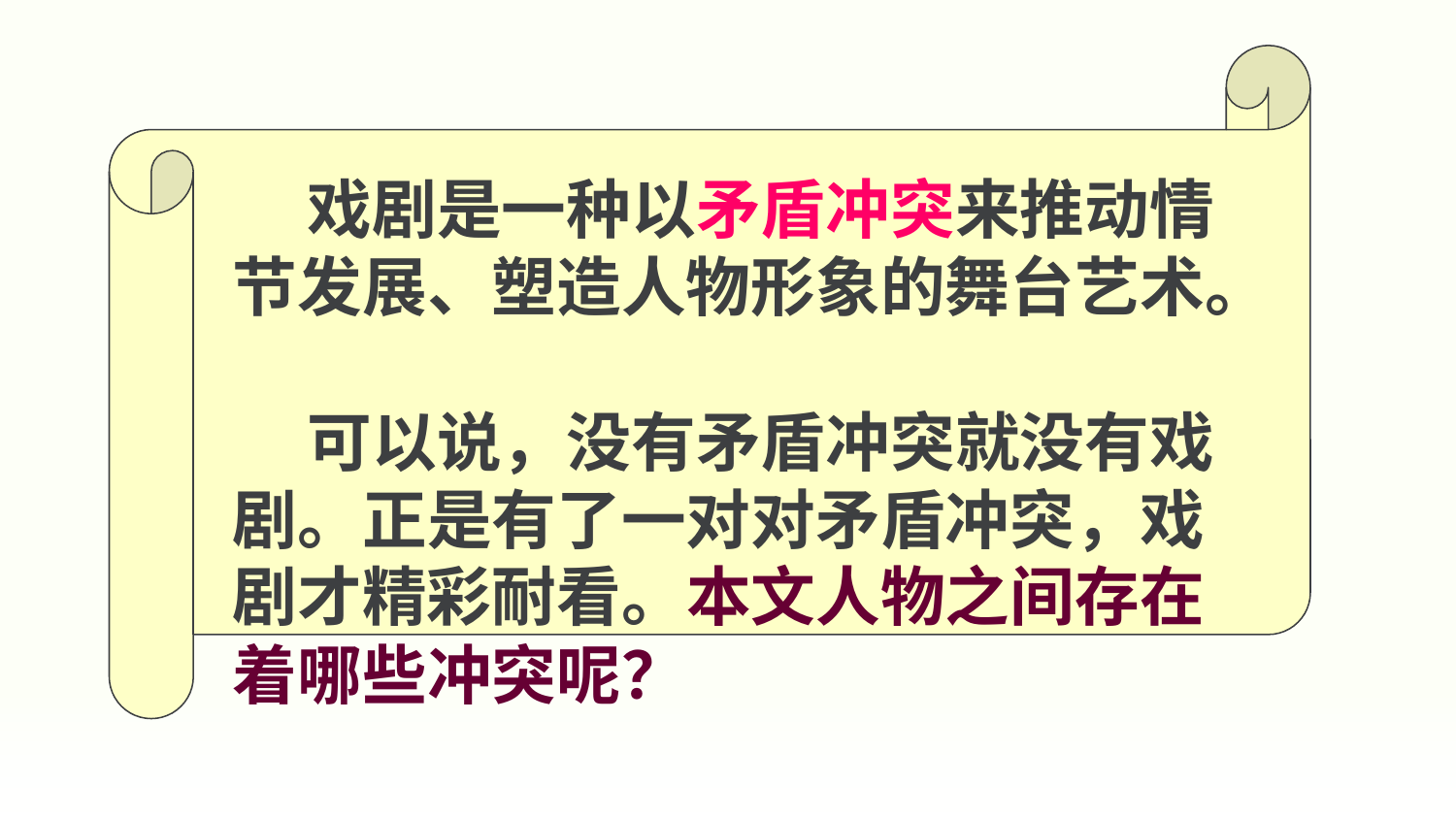

戏剧是一种以矛盾冲突来推动情节发展、塑造人物形象的舞台艺术。
    可以说，没有矛盾冲突就没有戏剧。正是有了一对对矛盾冲突，戏剧才精彩耐看。本文人物之间存在着哪些冲突呢？